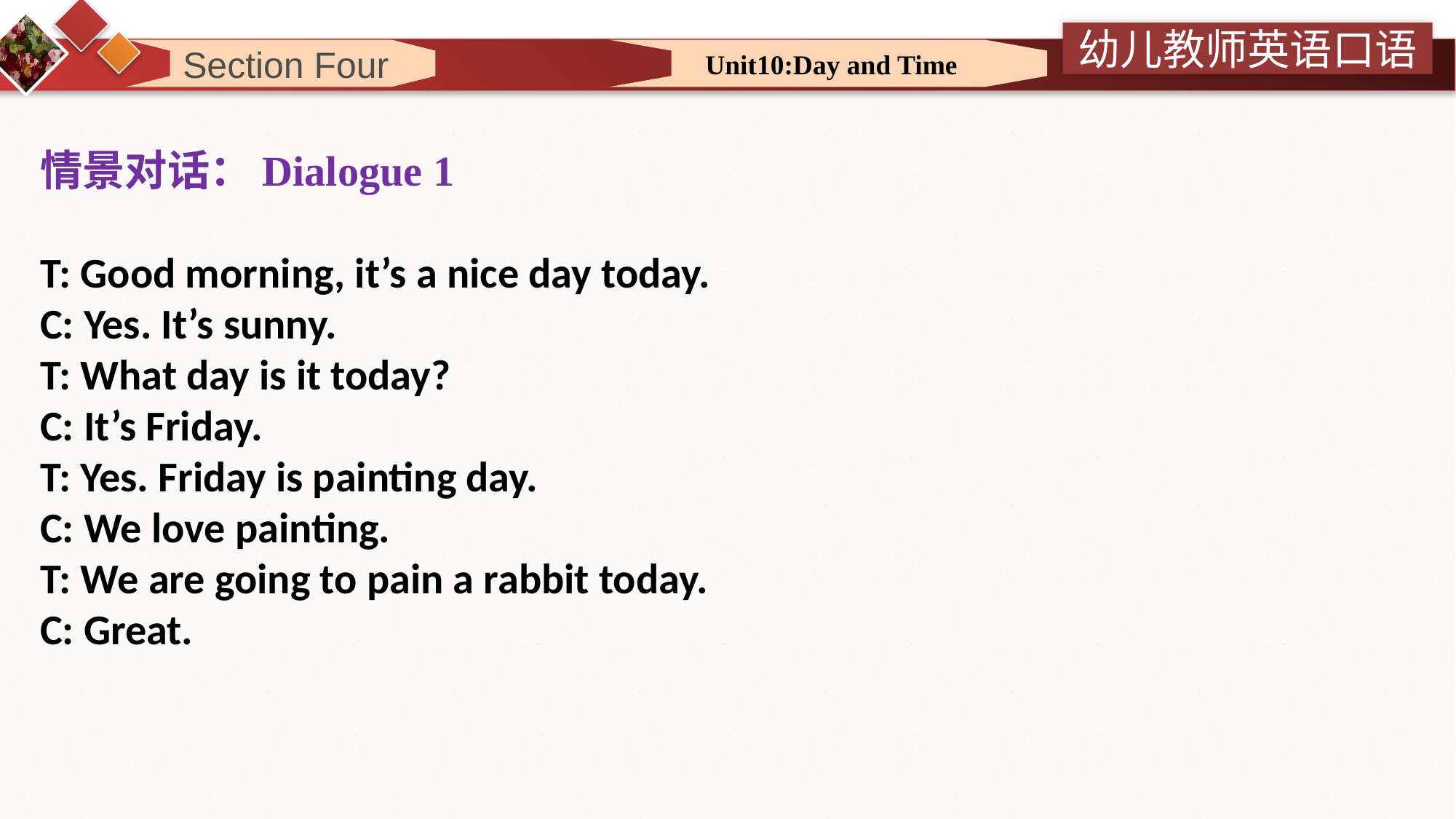

Section Four
 Unit10:Day and Time

情景对话：Dialogue 1

T: Good morning, it’s a nice day today.
C: Yes. It’s sunny.
T: What day is it today?
C: It’s Friday.
T: Yes. Friday is painting day.
C: We love painting.
T: We are going to pain a rabbit today.
C: Great.